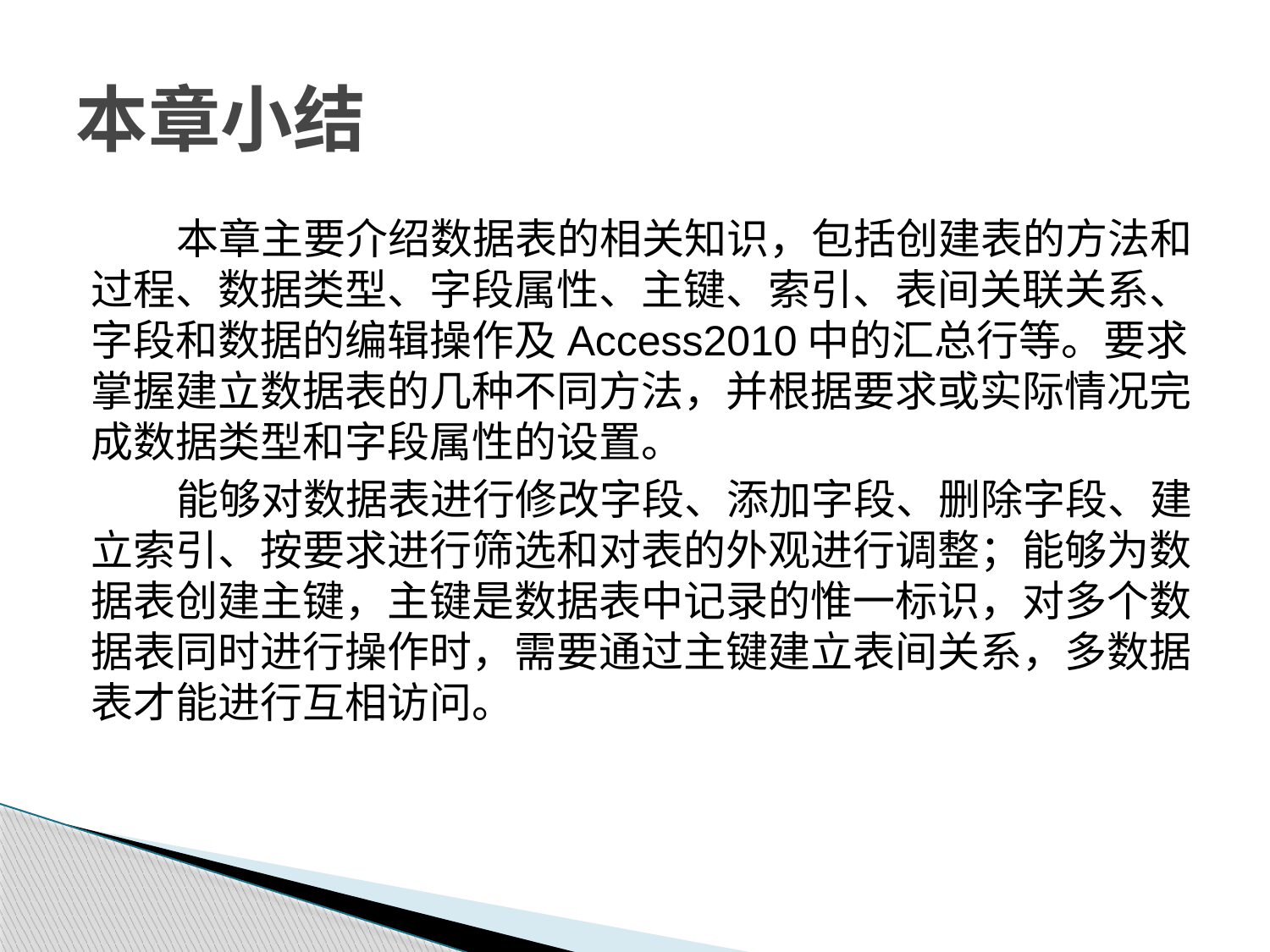

# 本章小结
本章主要介绍数据表的相关知识，包括创建表的方法和过程、数据类型、字段属性、主键、索引、表间关联关系、字段和数据的编辑操作及Access2010中的汇总行等。要求掌握建立数据表的几种不同方法，并根据要求或实际情况完成数据类型和字段属性的设置。
能够对数据表进行修改字段、添加字段、删除字段、建立索引、按要求进行筛选和对表的外观进行调整；能够为数据表创建主键，主键是数据表中记录的惟一标识，对多个数据表同时进行操作时，需要通过主键建立表间关系，多数据表才能进行互相访问。